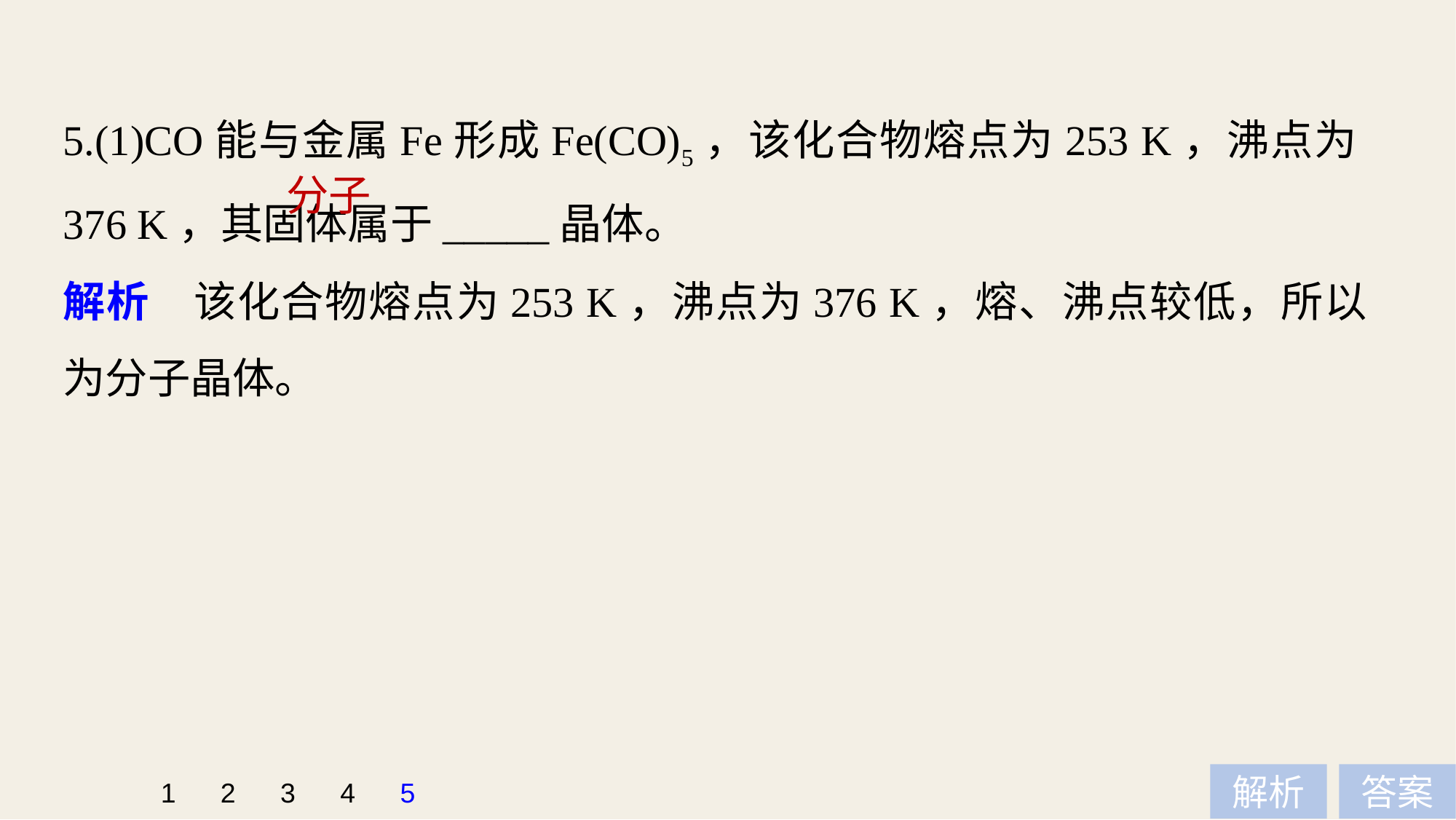

5.(1)CO能与金属Fe形成Fe(CO)5，该化合物熔点为253 K，沸点为376 K，其固体属于_____晶体。
分子
解析　该化合物熔点为253 K，沸点为376 K，熔、沸点较低，所以为分子晶体。
1
2
3
4
5
解析
答案